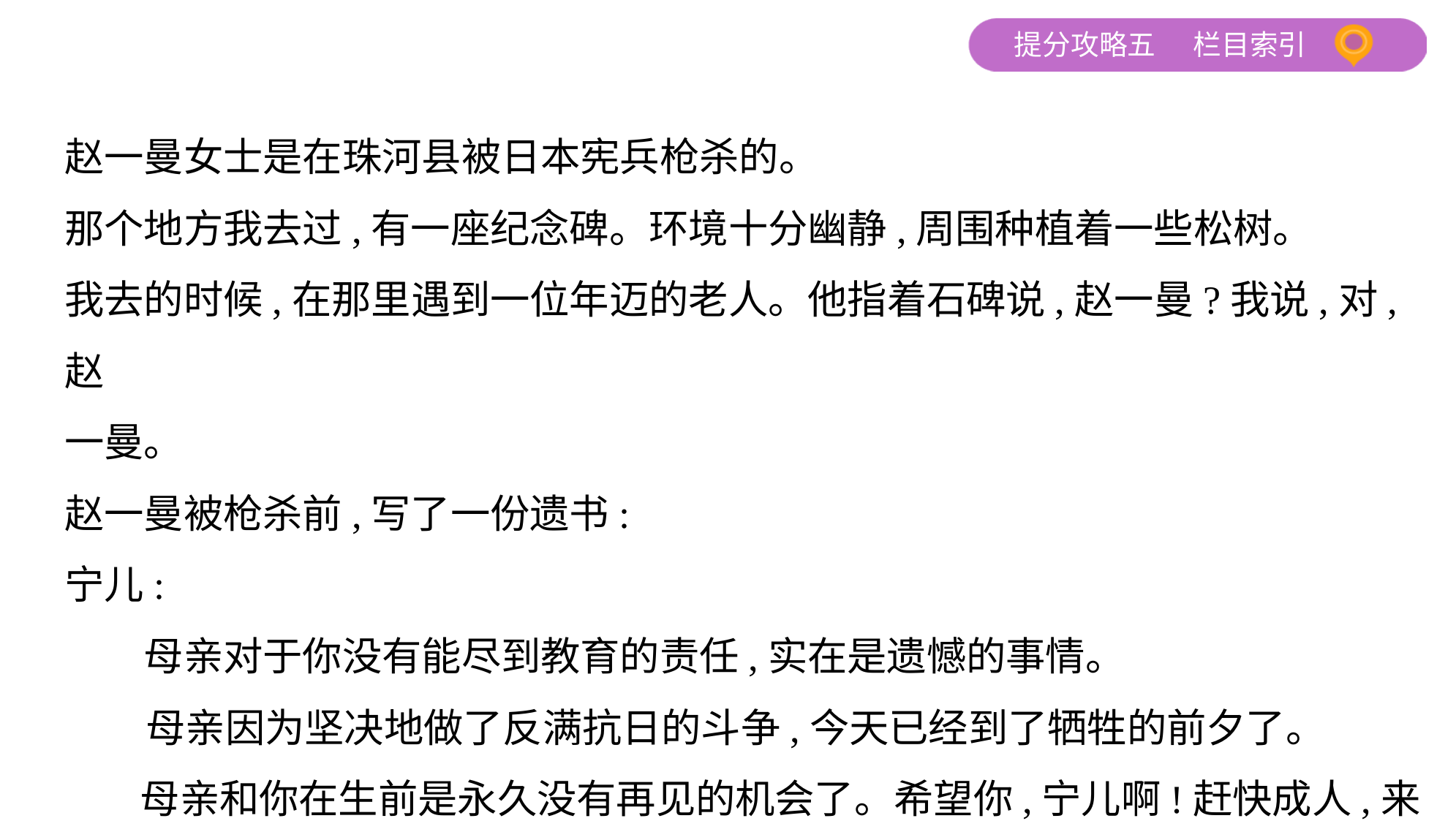

赵一曼女士是在珠河县被日本宪兵枪杀的。
那个地方我去过,有一座纪念碑。环境十分幽静,周围种植着一些松树。
我去的时候,在那里遇到一位年迈的老人。他指着石碑说,赵一曼?我说,对,赵
一曼。
赵一曼被枪杀前,写了一份遗书:
宁儿:
　　母亲对于你没有能尽到教育的责任,实在是遗憾的事情。
        母亲因为坚决地做了反满抗日的斗争,今天已经到了牺牲的前夕了。
　    母亲和你在生前是永久没有再见的机会了。希望你,宁儿啊!赶快成人,来